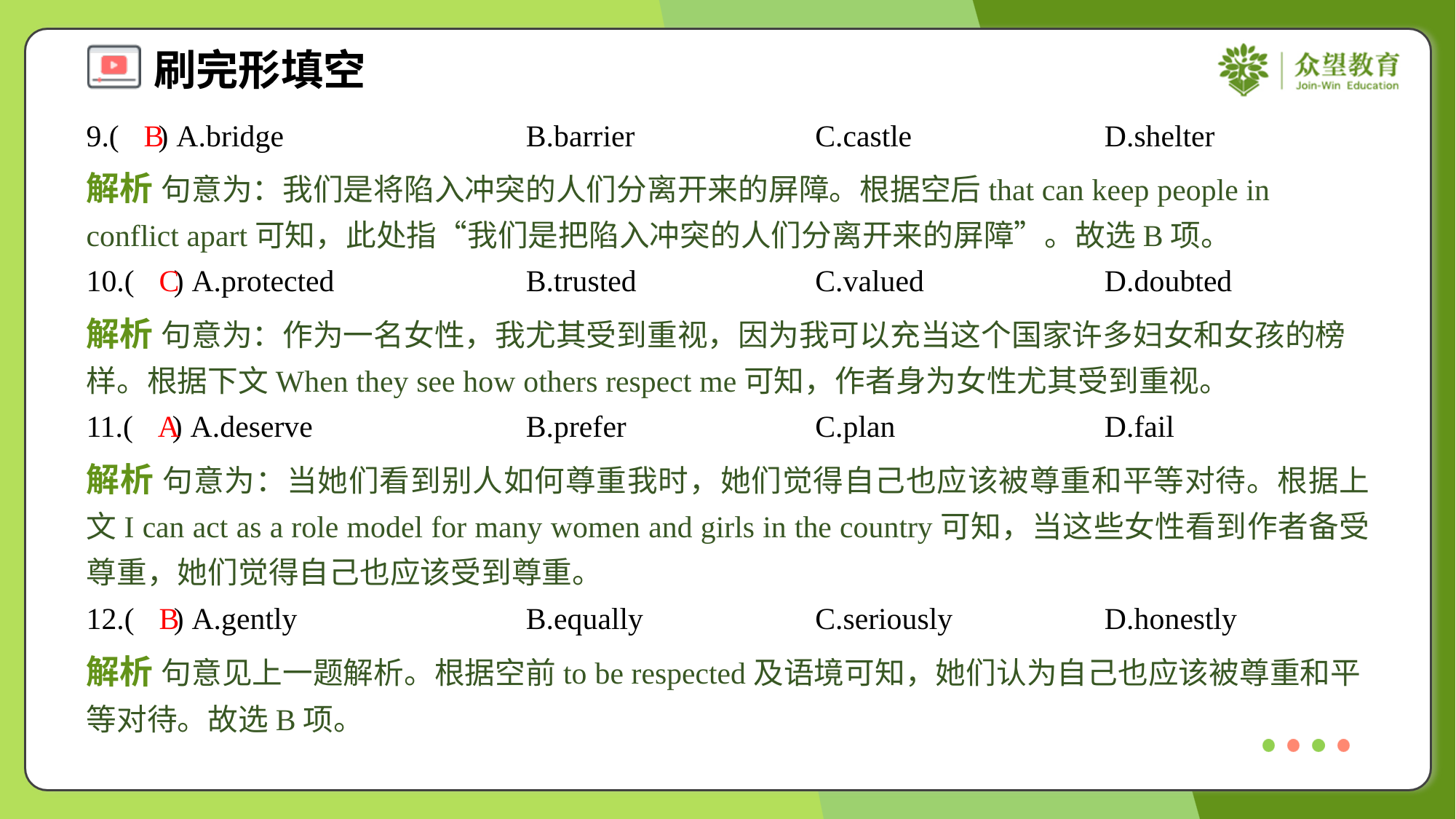

9.(     ) A.bridge	B.barrier	C.castle	D.shelter
B
解析 句意为：我们是将陷入冲突的人们分离开来的屏障。根据空后that can keep people in conflict apart可知，此处指“我们是把陷入冲突的人们分离开来的屏障”。故选B项。
10.(     ) A.protected	B.trusted	C.valued	D.doubted
C
解析 句意为：作为一名女性，我尤其受到重视，因为我可以充当这个国家许多妇女和女孩的榜样。根据下文When they see how others respect me可知，作者身为女性尤其受到重视。
11.(     ) A.deserve	B.prefer	C.plan	D.fail
A
解析 句意为：当她们看到别人如何尊重我时，她们觉得自己也应该被尊重和平等对待。根据上文I can act as a role model for many women and girls in the country可知，当这些女性看到作者备受尊重，她们觉得自己也应该受到尊重。
12.(     ) A.gently	B.equally	C.seriously	D.honestly
B
解析 句意见上一题解析。根据空前to be respected及语境可知，她们认为自己也应该被尊重和平等对待。故选B项。